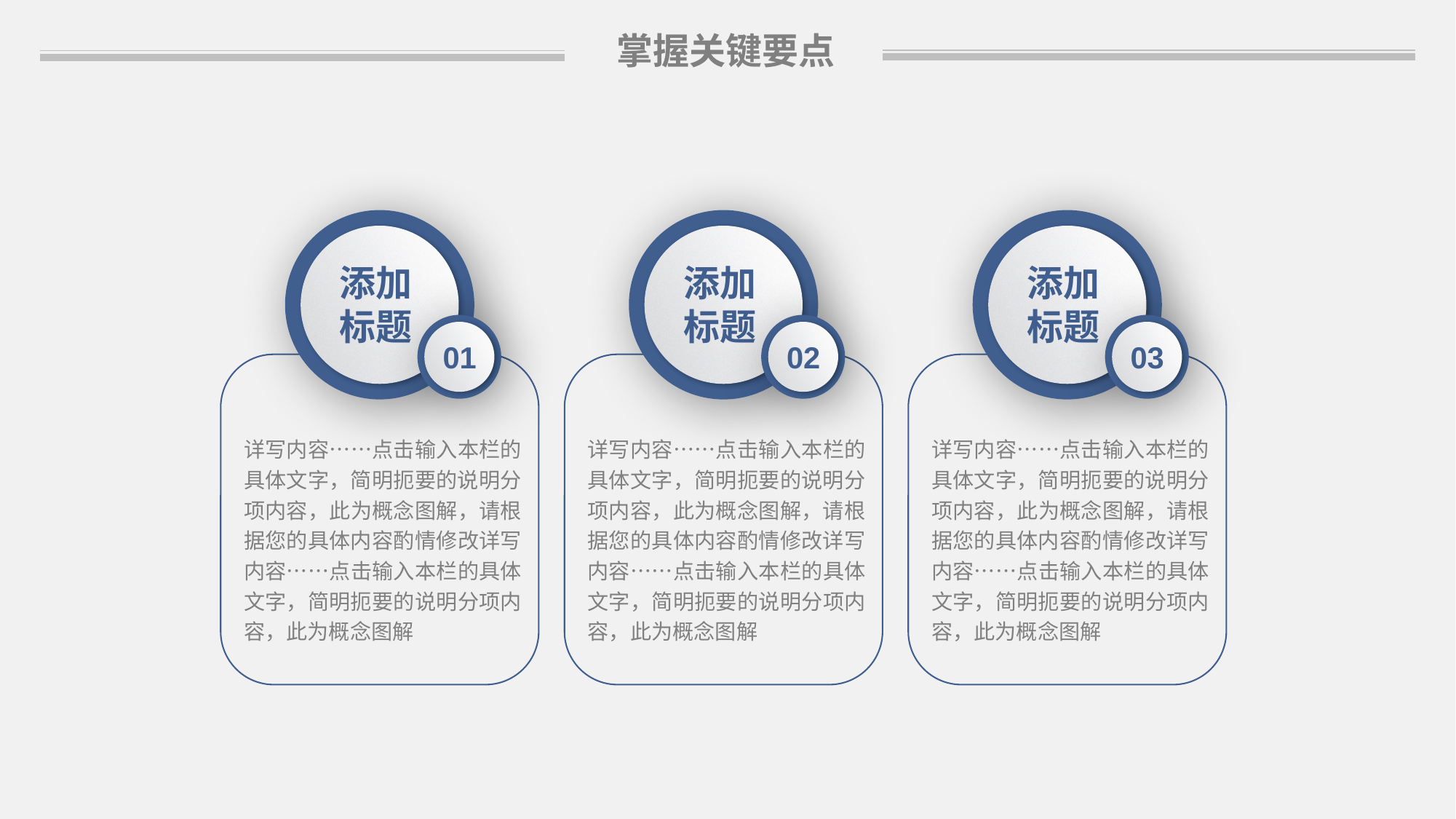

掌握关键要点

添加
标题
添加
标题
添加
标题

01

02

03

详写内容……点击输入本栏的具体文字，简明扼要的说明分项内容，此为概念图解，请根据您的具体内容酌情修改详写内容……点击输入本栏的具体文字，简明扼要的说明分项内容，此为概念图解
详写内容……点击输入本栏的具体文字，简明扼要的说明分项内容，此为概念图解，请根据您的具体内容酌情修改详写内容……点击输入本栏的具体文字，简明扼要的说明分项内容，此为概念图解
详写内容……点击输入本栏的具体文字，简明扼要的说明分项内容，此为概念图解，请根据您的具体内容酌情修改详写内容……点击输入本栏的具体文字，简明扼要的说明分项内容，此为概念图解